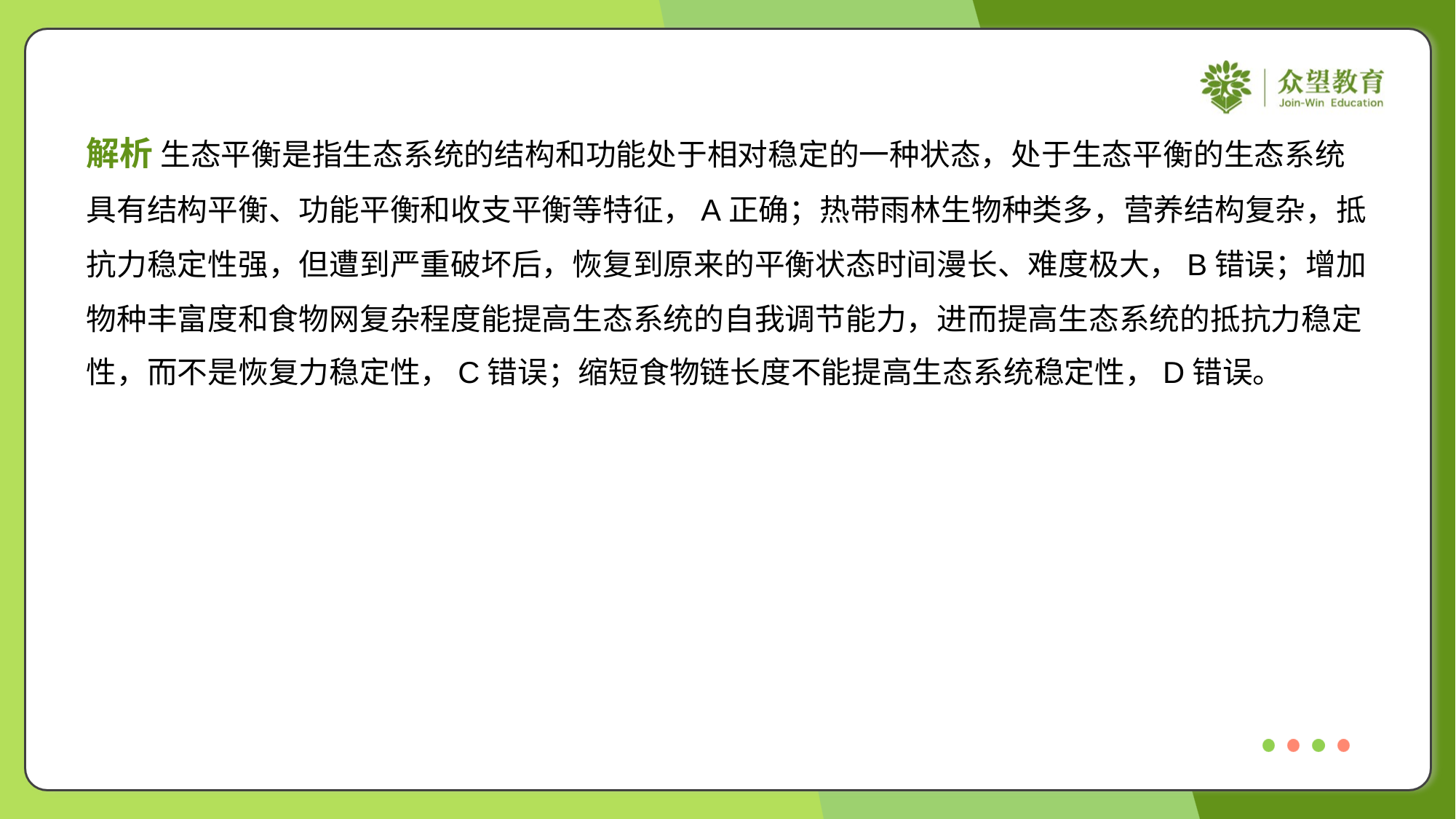

解析 生态平衡是指生态系统的结构和功能处于相对稳定的一种状态，处于生态平衡的生态系统
具有结构平衡、功能平衡和收支平衡等特征，A正确；热带雨林生物种类多，营养结构复杂，抵
抗力稳定性强，但遭到严重破坏后，恢复到原来的平衡状态时间漫长、难度极大，B错误；增加
物种丰富度和食物网复杂程度能提高生态系统的自我调节能力，进而提高生态系统的抵抗力稳定
性，而不是恢复力稳定性，C错误；缩短食物链长度不能提高生态系统稳定性，D错误。